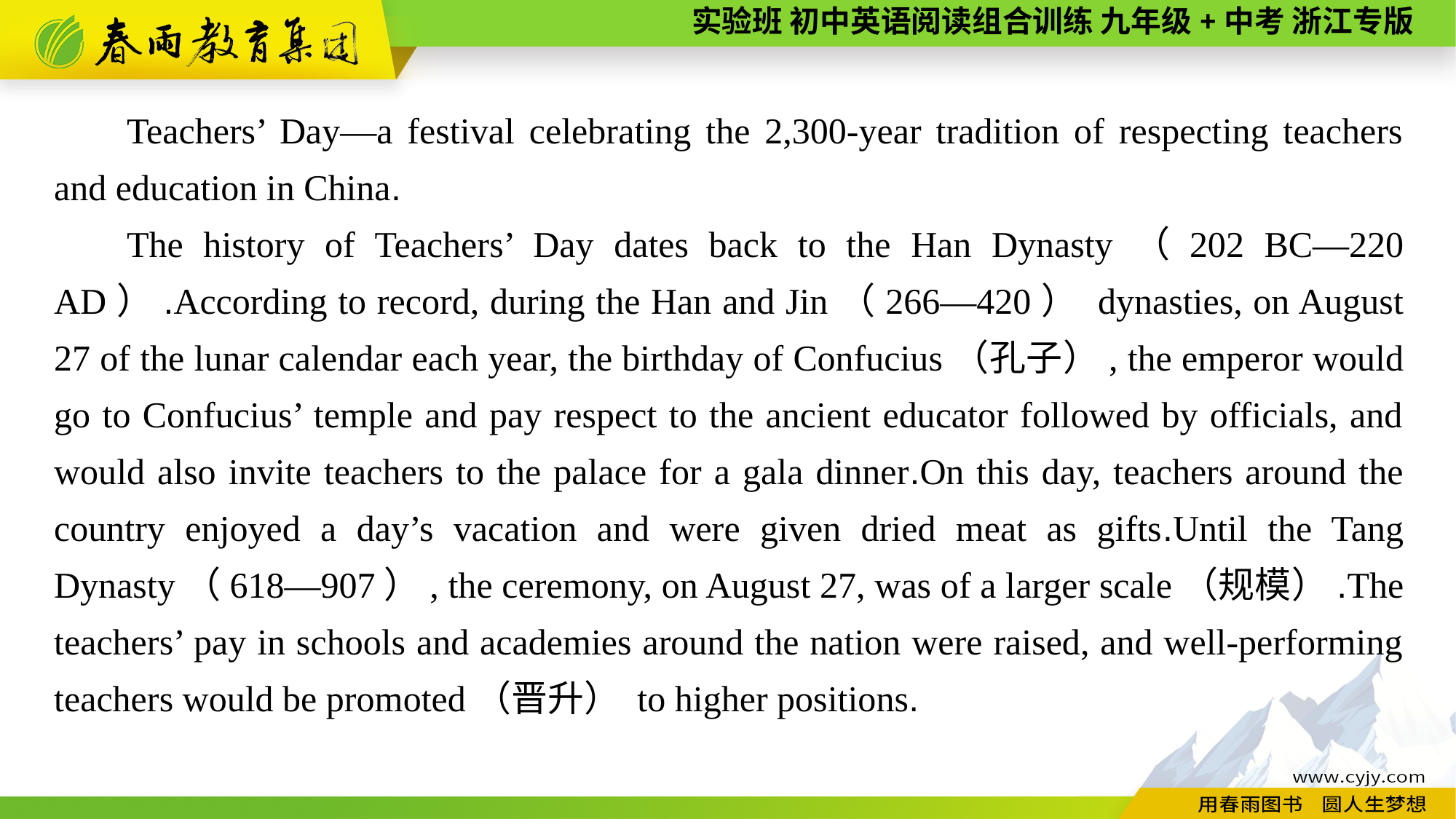

Teachers’ Day—a festival celebrating the 2,300-year tradition of respecting teachers and education in China.
The history of Teachers’ Day dates back to the Han Dynasty（202 BC—220 AD）.According to record, during the Han and Jin（266—420） dynasties, on August 27 of the lunar calendar each year, the birthday of Confucius（孔子）, the emperor would go to Confucius’ temple and pay respect to the ancient educator followed by officials, and would also invite teachers to the palace for a gala dinner.On this day, teachers around the country enjoyed a day’s vacation and were given dried meat as gifts.Until the Tang Dynasty（618—907）, the ceremony, on August 27, was of a larger scale（规模）.The teachers’ pay in schools and academies around the nation were raised, and well-performing teachers would be promoted（晋升） to higher positions.